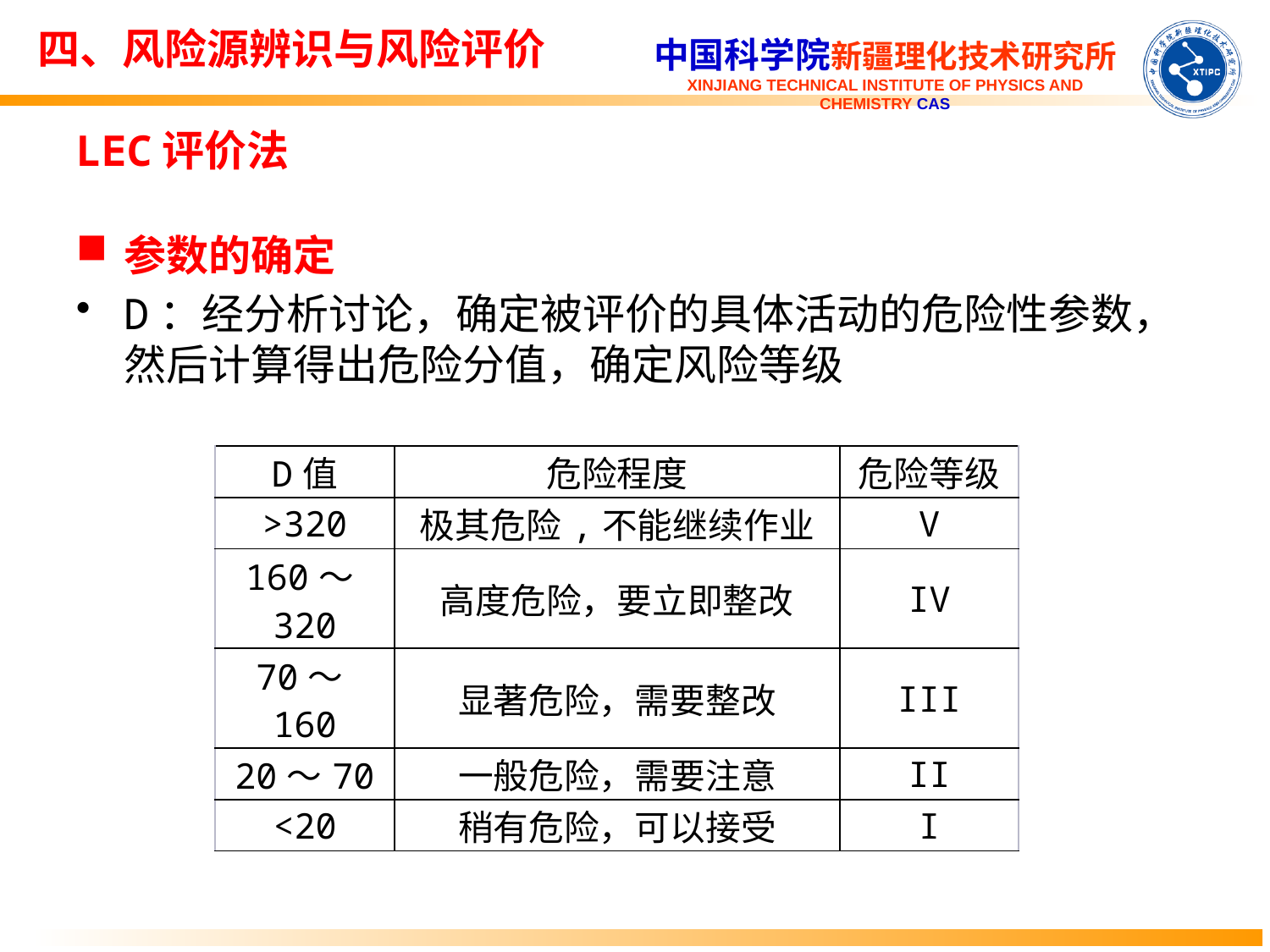

四、风险源辨识与风险评价
LEC评价法
参数的确定
D：经分析讨论，确定被评价的具体活动的危险性参数，然后计算得出危险分值，确定风险等级
| D值 | 危险程度 | 危险等级 |
| --- | --- | --- |
| >320 | 极其危险,不能继续作业 | V |
| 160～320 | 高度危险，要立即整改 | IV |
| 70～160 | 显著危险，需要整改 | III |
| 20～70 | 一般危险，需要注意 | II |
| <20 | 稍有危险，可以接受 | I |